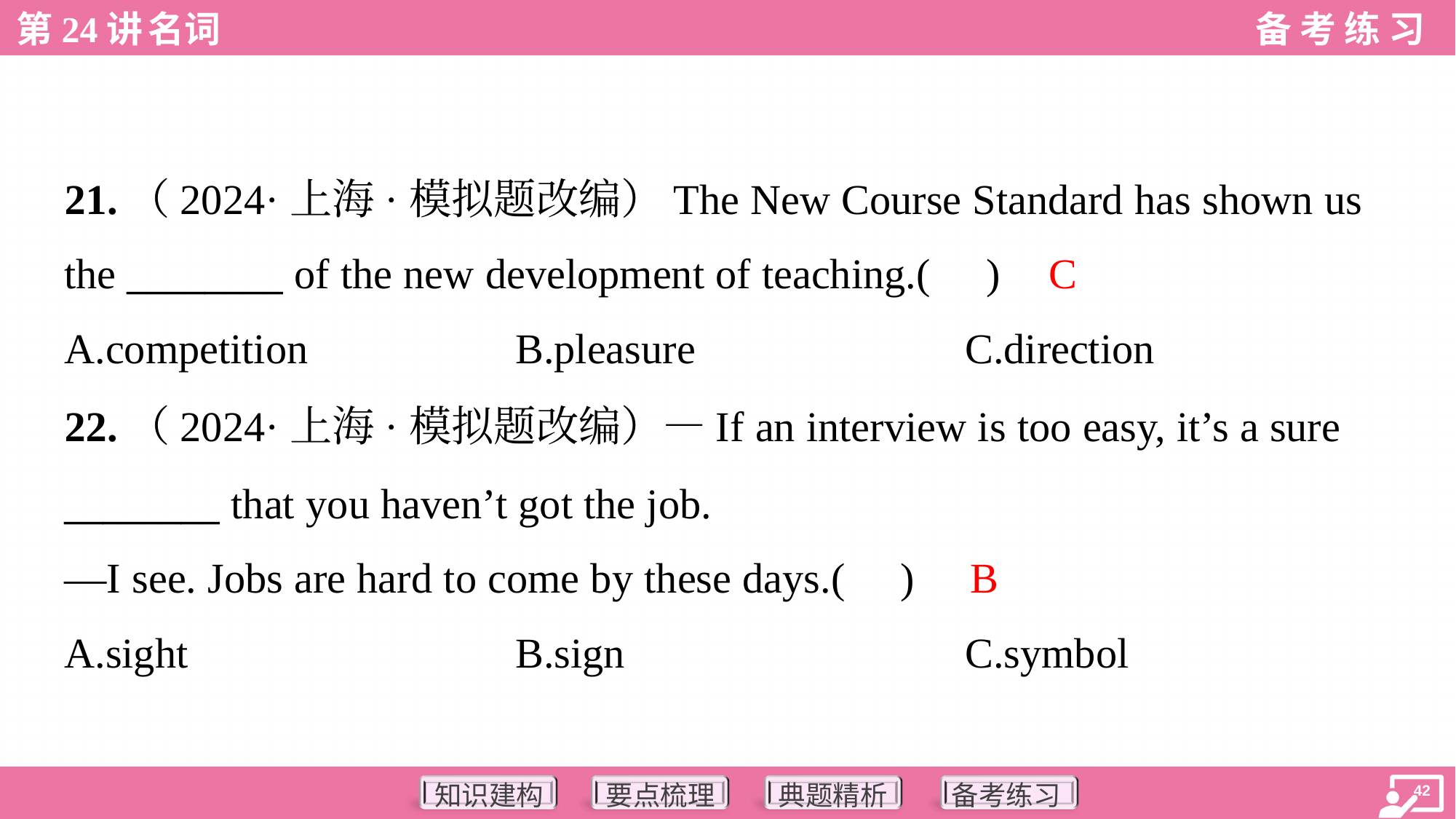

21.（2024·上海·模拟题改编）The New Course Standard has shown us
the ________ of the new development of teaching.(     )
C
A.competition	B.pleasure	C.direction
22.（2024·上海·模拟题改编）—If an interview is too easy, it’s a sure
________ that you haven’t got the job.
—I see. Jobs are hard to come by these days.(     )
B
A.sight	B.sign	C.symbol